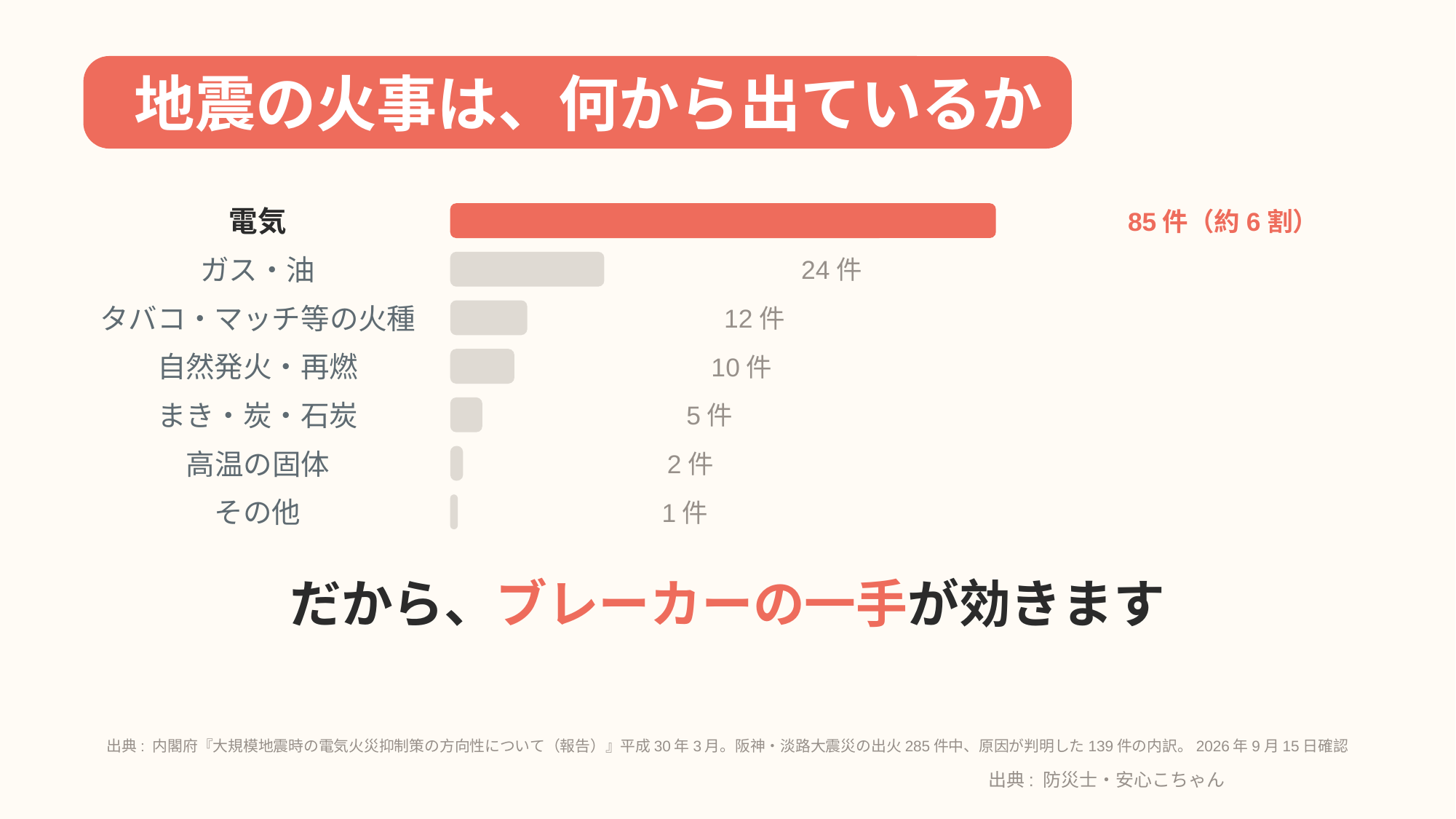

地震の火事は、何から出ているか
電気

85件（約6割）
ガス・油

24件
タバコ・マッチ等の火種

12件
自然発火・再燃

10件
まき・炭・石炭

5件
高温の固体

2件
その他

1件
だから、ブレーカーの一手が効きます
出典: 内閣府『大規模地震時の電気火災抑制策の方向性について（報告）』平成30年3月。阪神・淡路大震災の出火285件中、原因が判明した139件の内訳。2026年9月15日確認
出典: 防災士・安心こちゃん